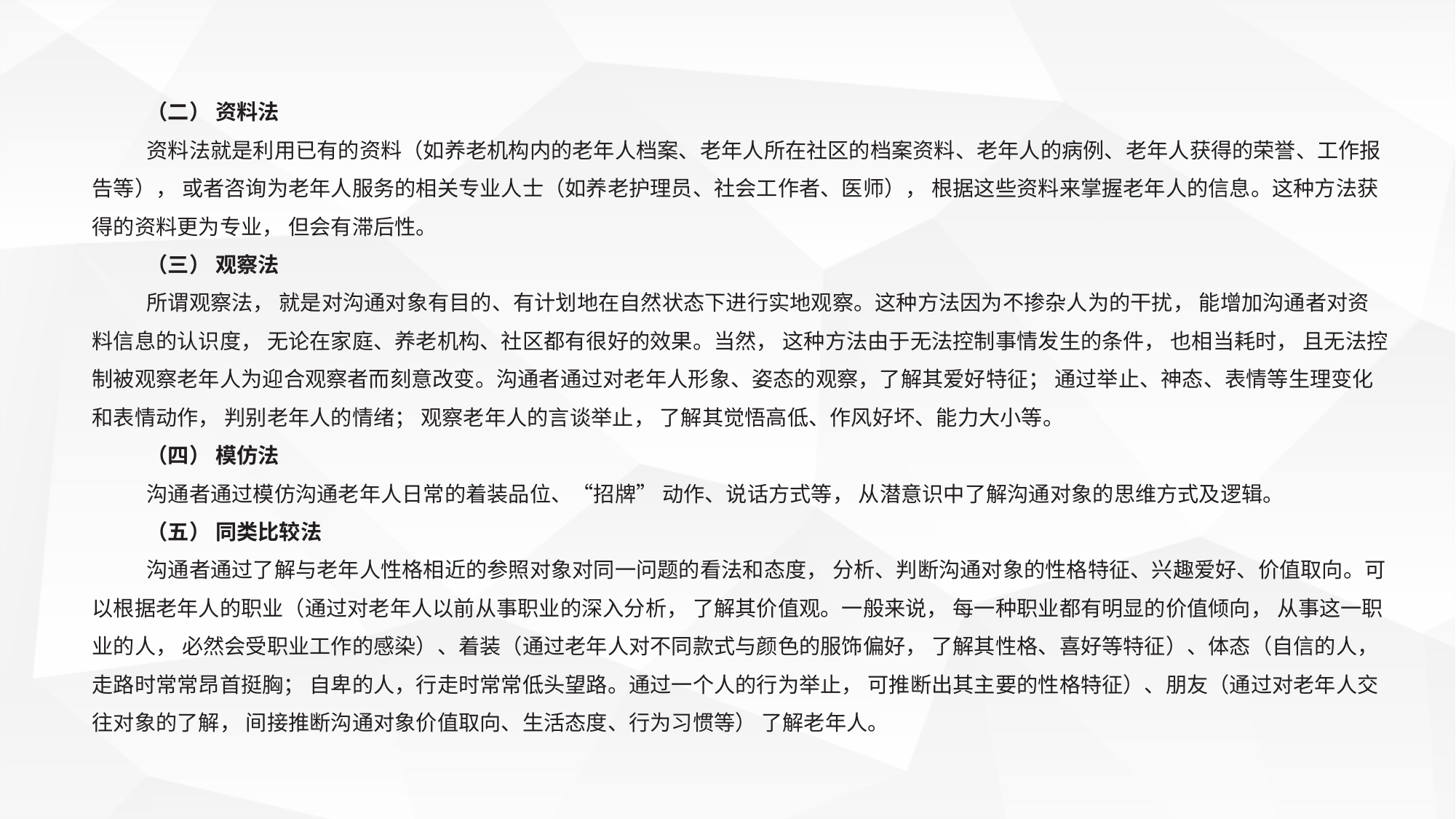

（二） 资料法
资料法就是利用已有的资料（如养老机构内的老年人档案、老年人所在社区的档案资料、老年人的病例、老年人获得的荣誉、工作报告等）， 或者咨询为老年人服务的相关专业人士（如养老护理员、社会工作者、医师）， 根据这些资料来掌握老年人的信息。这种方法获得的资料更为专业， 但会有滞后性。
（三） 观察法
所谓观察法， 就是对沟通对象有目的、有计划地在自然状态下进行实地观察。这种方法因为不掺杂人为的干扰， 能增加沟通者对资料信息的认识度， 无论在家庭、养老机构、社区都有很好的效果。当然， 这种方法由于无法控制事情发生的条件， 也相当耗时， 且无法控制被观察老年人为迎合观察者而刻意改变。沟通者通过对老年人形象、姿态的观察，了解其爱好特征； 通过举止、神态、表情等生理变化和表情动作， 判别老年人的情绪； 观察老年人的言谈举止， 了解其觉悟高低、作风好坏、能力大小等。
（四） 模仿法
沟通者通过模仿沟通老年人日常的着装品位、“招牌” 动作、说话方式等， 从潜意识中了解沟通对象的思维方式及逻辑。
（五） 同类比较法
沟通者通过了解与老年人性格相近的参照对象对同一问题的看法和态度， 分析、判断沟通对象的性格特征、兴趣爱好、价值取向。可以根据老年人的职业（通过对老年人以前从事职业的深入分析， 了解其价值观。一般来说， 每一种职业都有明显的价值倾向， 从事这一职业的人， 必然会受职业工作的感染）、着装（通过老年人对不同款式与颜色的服饰偏好， 了解其性格、喜好等特征）、体态（自信的人， 走路时常常昂首挺胸； 自卑的人，行走时常常低头望路。通过一个人的行为举止， 可推断出其主要的性格特征）、朋友（通过对老年人交往对象的了解， 间接推断沟通对象价值取向、生活态度、行为习惯等） 了解老年人。